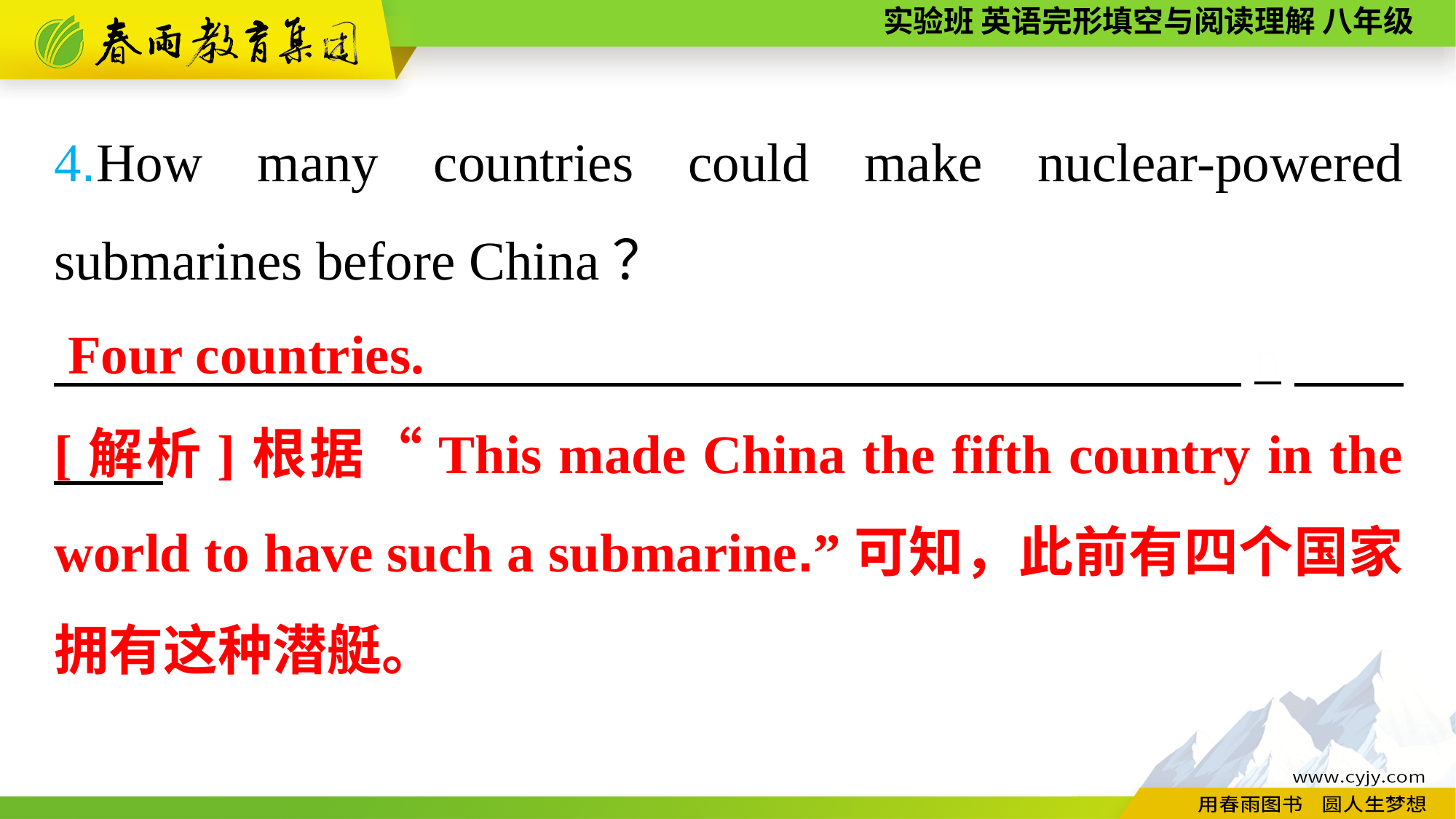

4.How many countries could make nuclear-powered submarines before China？
　　                                                                                        n
Four countries.
[解析]根据“This made China the fifth country in the world to have such a submarine.”可知，此前有四个国家拥有这种潜艇。